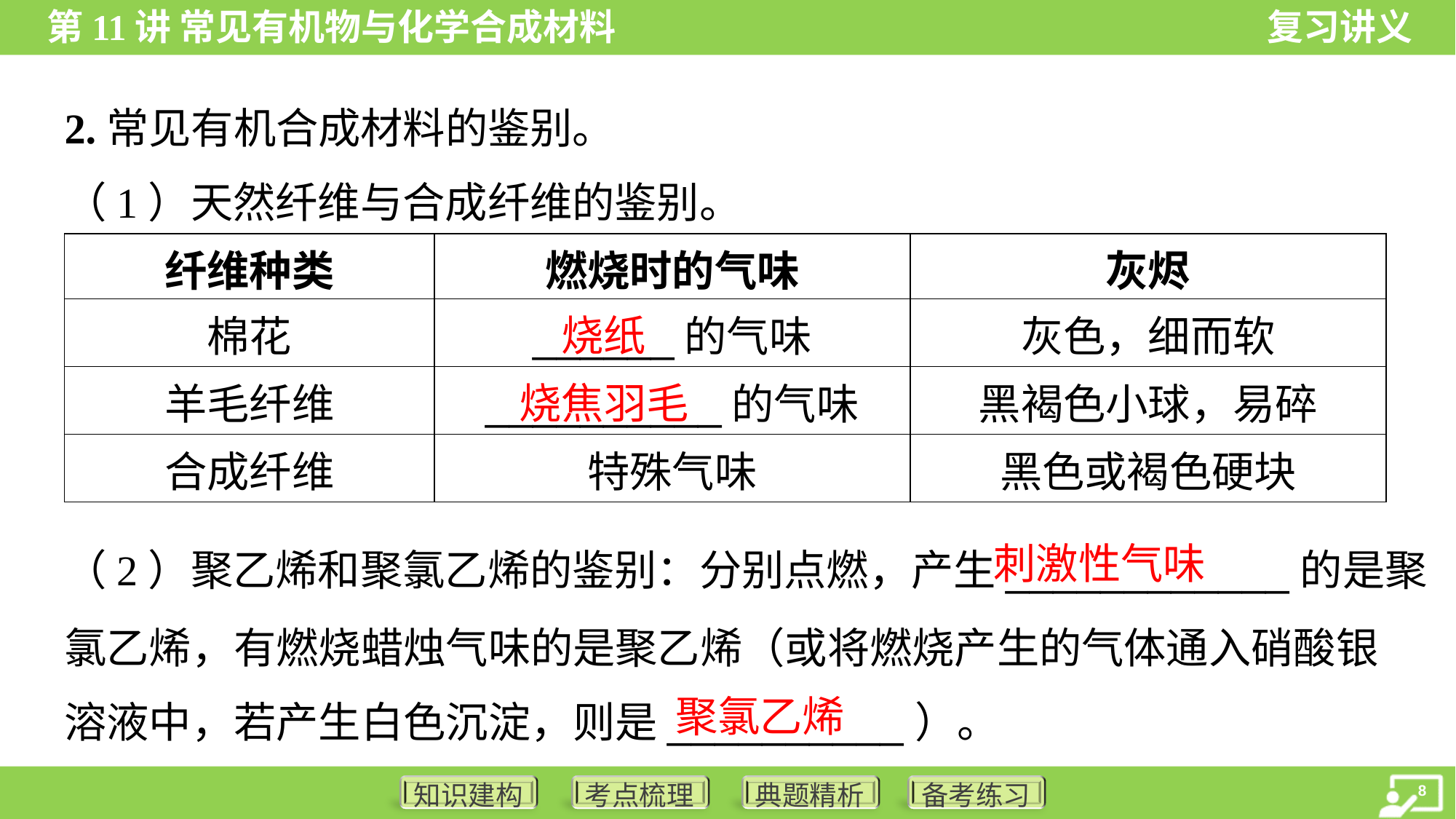

2.常见有机合成材料的鉴别。
（1）天然纤维与合成纤维的鉴别。
| 纤维种类 | 燃烧时的气味 | 灰烬 |
| --- | --- | --- |
| 棉花 | \_\_\_\_\_\_的气味 | 灰色，细而软 |
| 羊毛纤维 | \_\_\_\_\_\_\_\_\_\_的气味 | 黑褐色小球，易碎 |
| 合成纤维 | 特殊气味 | 黑色或褐色硬块 |
烧纸
烧焦羽毛
刺激性气味
（2）聚乙烯和聚氯乙烯的鉴别：分别点燃，产生____________的是聚
氯乙烯，有燃烧蜡烛气味的是聚乙烯（或将燃烧产生的气体通入硝酸银
溶液中，若产生白色沉淀，则是__________）。
聚氯乙烯